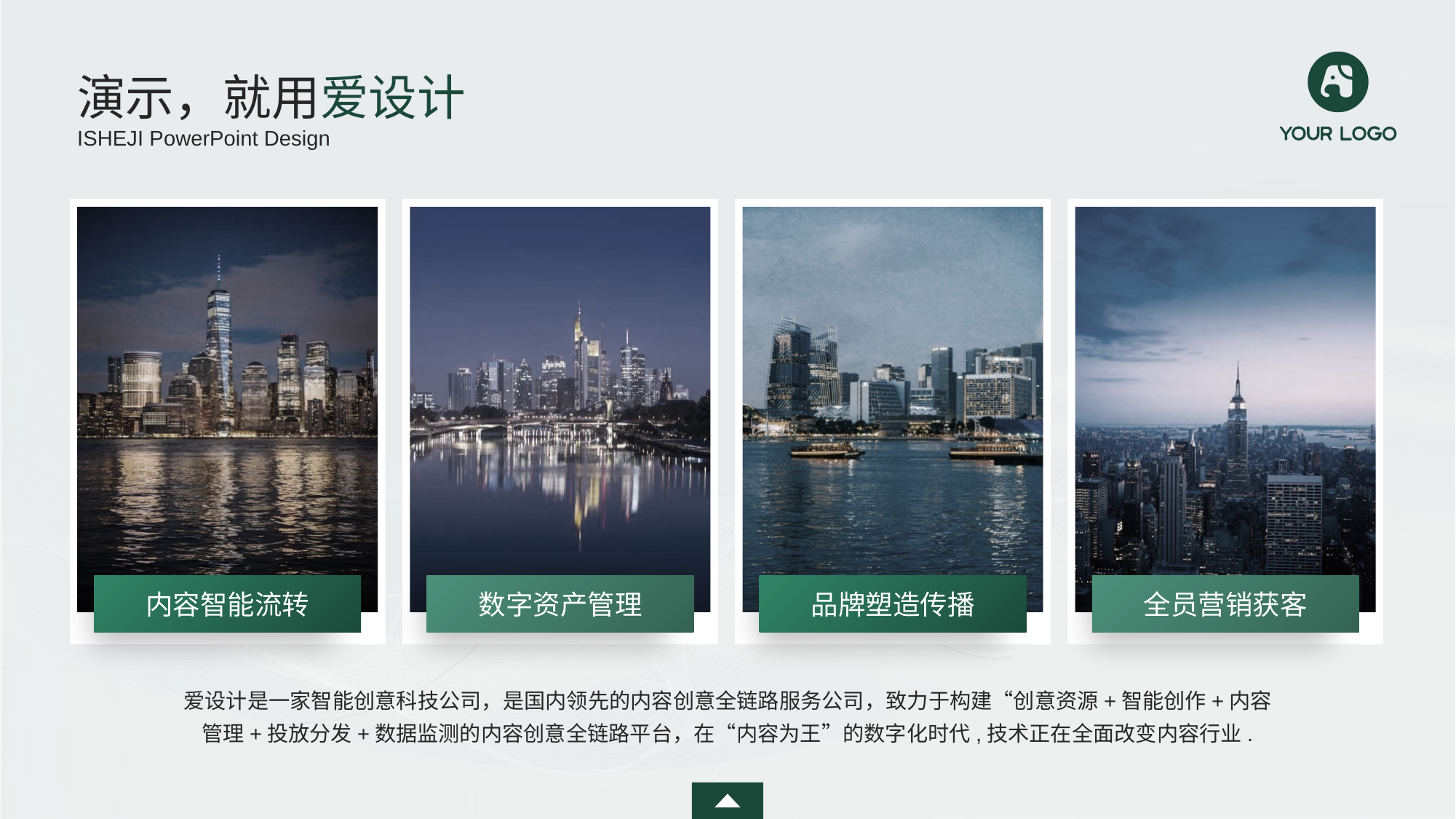

演示，就用爱设计
ISHEJI PowerPoint Design

内容智能流转
数字资产管理
品牌塑造传播
全员营销获客
爱设计是一家智能创意科技公司，是国内领先的内容创意全链路服务公司，致力于构建“创意资源+智能创作+内容
管理+投放分发+数据监测的内容创意全链路平台，在“内容为王”的数字化时代,技术正在全面改变内容行业.